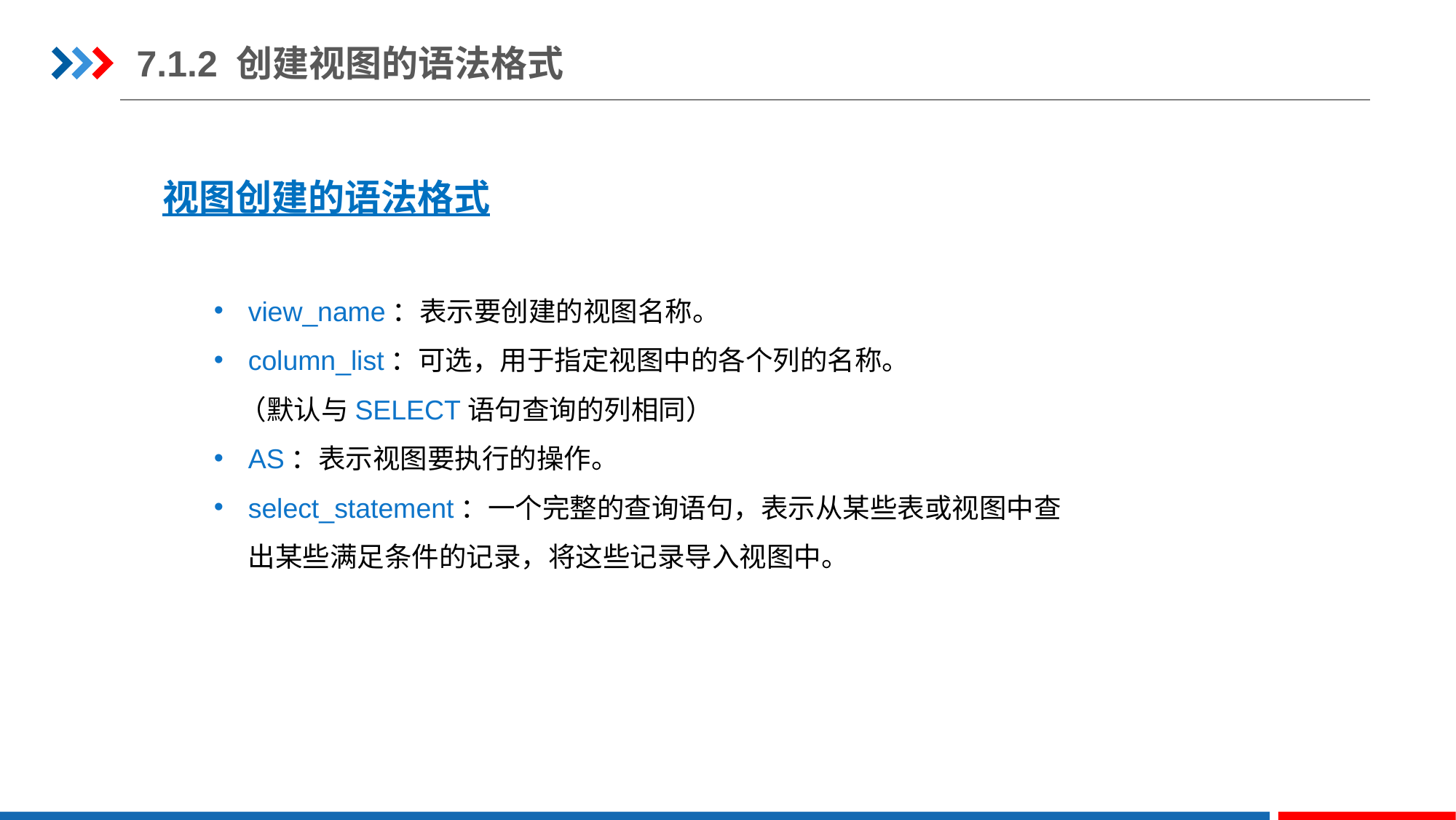

7.1.2 创建视图的语法格式
视图创建的语法格式
view_name：表示要创建的视图名称。
column_list：可选，用于指定视图中的各个列的名称。
   （默认与SELECT语句查询的列相同）
AS：表示视图要执行的操作。
select_statement：一个完整的查询语句，表示从某些表或视图中查出某些满足条件的记录，将这些记录导入视图中。